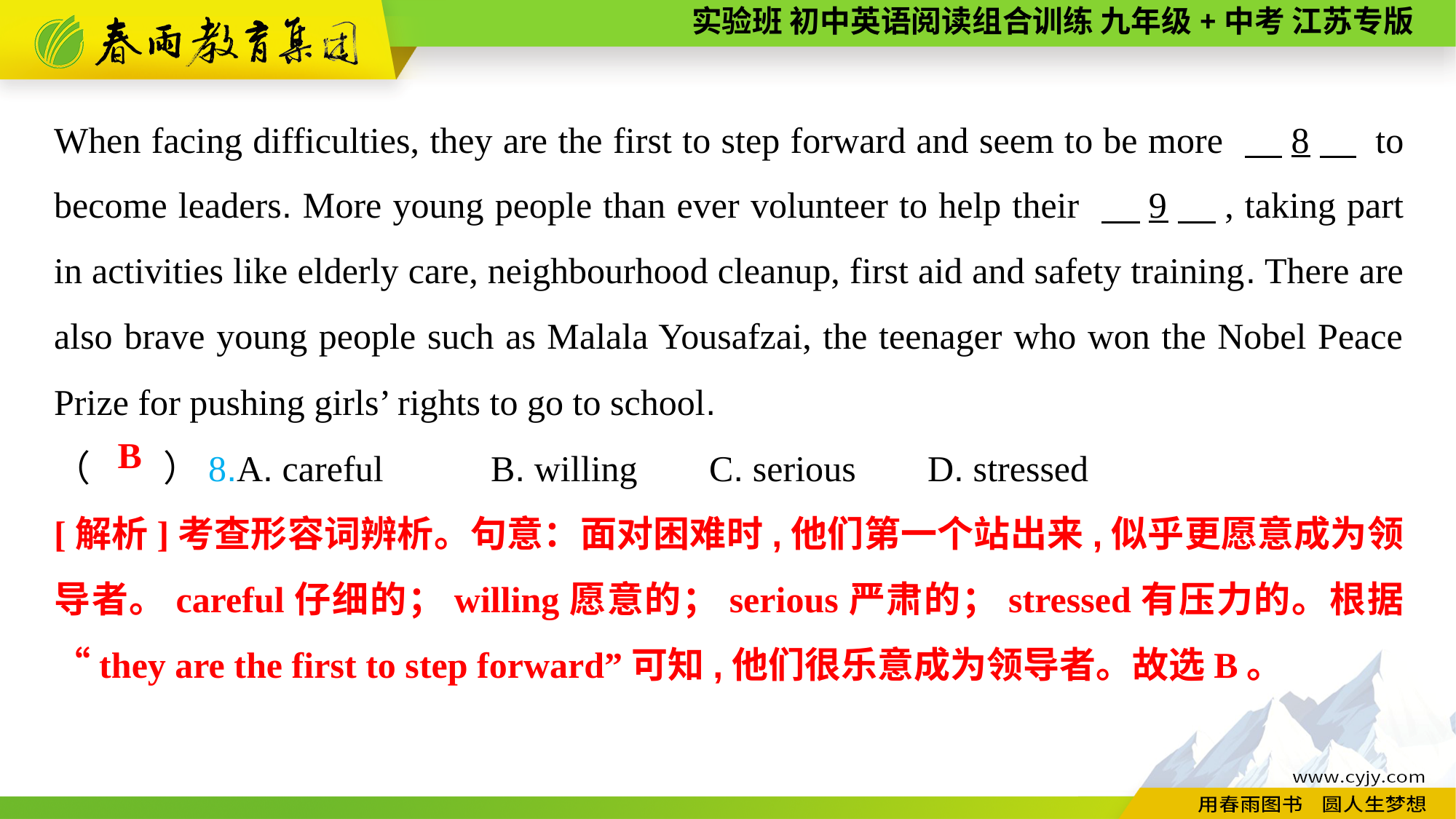

When facing difficulties, they are the first to step forward and seem to be more 　8　 to become leaders. More young people than ever volunteer to help their 　9　, taking part in activities like elderly care, neighbourhood cleanup, first aid and safety training. There are also brave young people such as Malala Yousafzai, the teenager who won the Nobel Peace Prize for pushing girls’ rights to go to school.
（　　）8.A. careful	B. willing	C. serious	D. stressed
B
[解析]考查形容词辨析。句意：面对困难时,他们第一个站出来,似乎更愿意成为领导者。careful仔细的；willing愿意的；serious严肃的；stressed有压力的。根据“they are the first to step forward”可知,他们很乐意成为领导者。故选B。